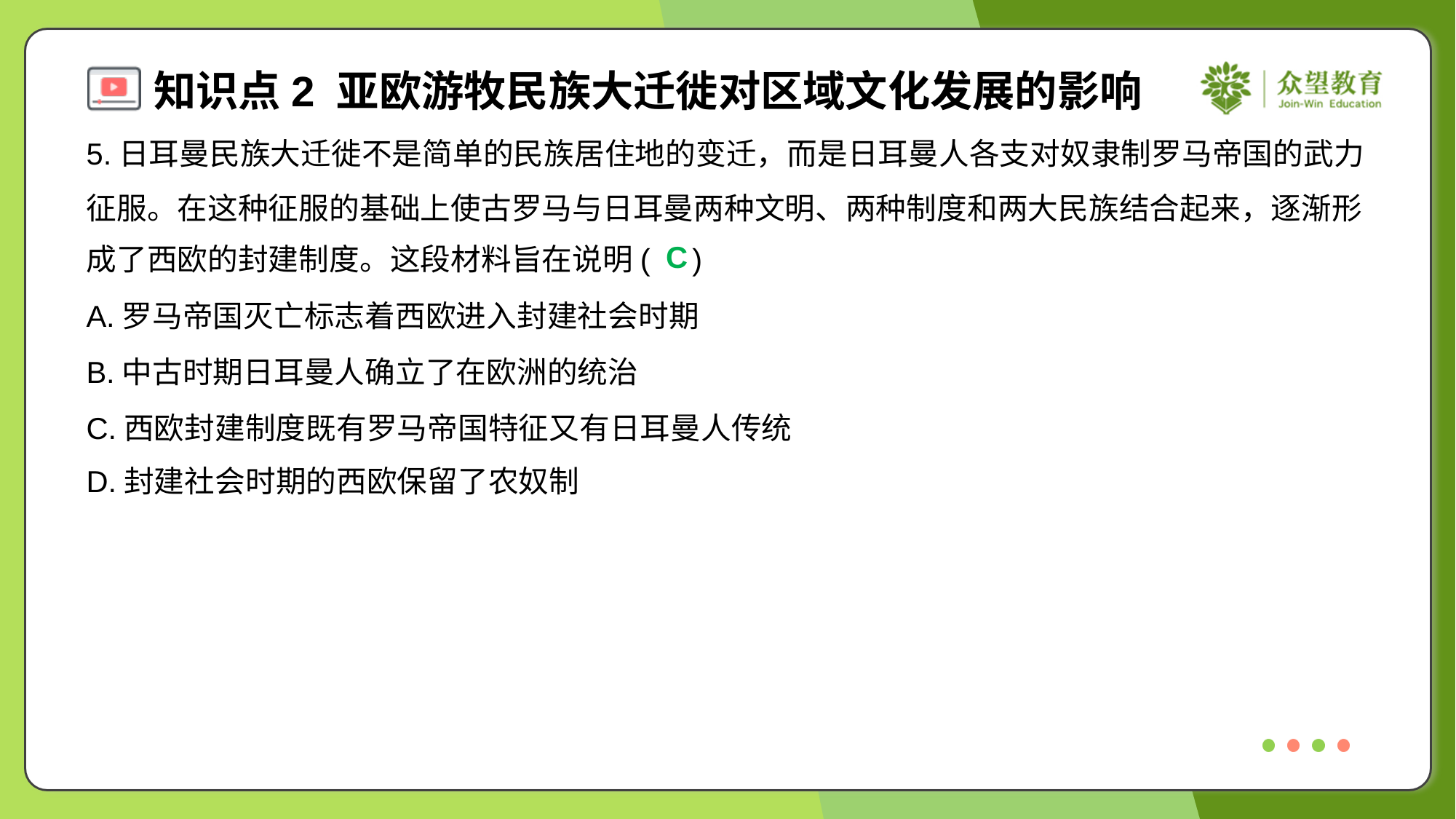

5.日耳曼民族大迁徙不是简单的民族居住地的变迁，而是日耳曼人各支对奴隶制罗马帝国的武力
征服。在这种征服的基础上使古罗马与日耳曼两种文明、两种制度和两大民族结合起来，逐渐形
成了西欧的封建制度。这段材料旨在说明(     )
C
A.罗马帝国灭亡标志着西欧进入封建社会时期
B.中古时期日耳曼人确立了在欧洲的统治
C.西欧封建制度既有罗马帝国特征又有日耳曼人传统
D.封建社会时期的西欧保留了农奴制